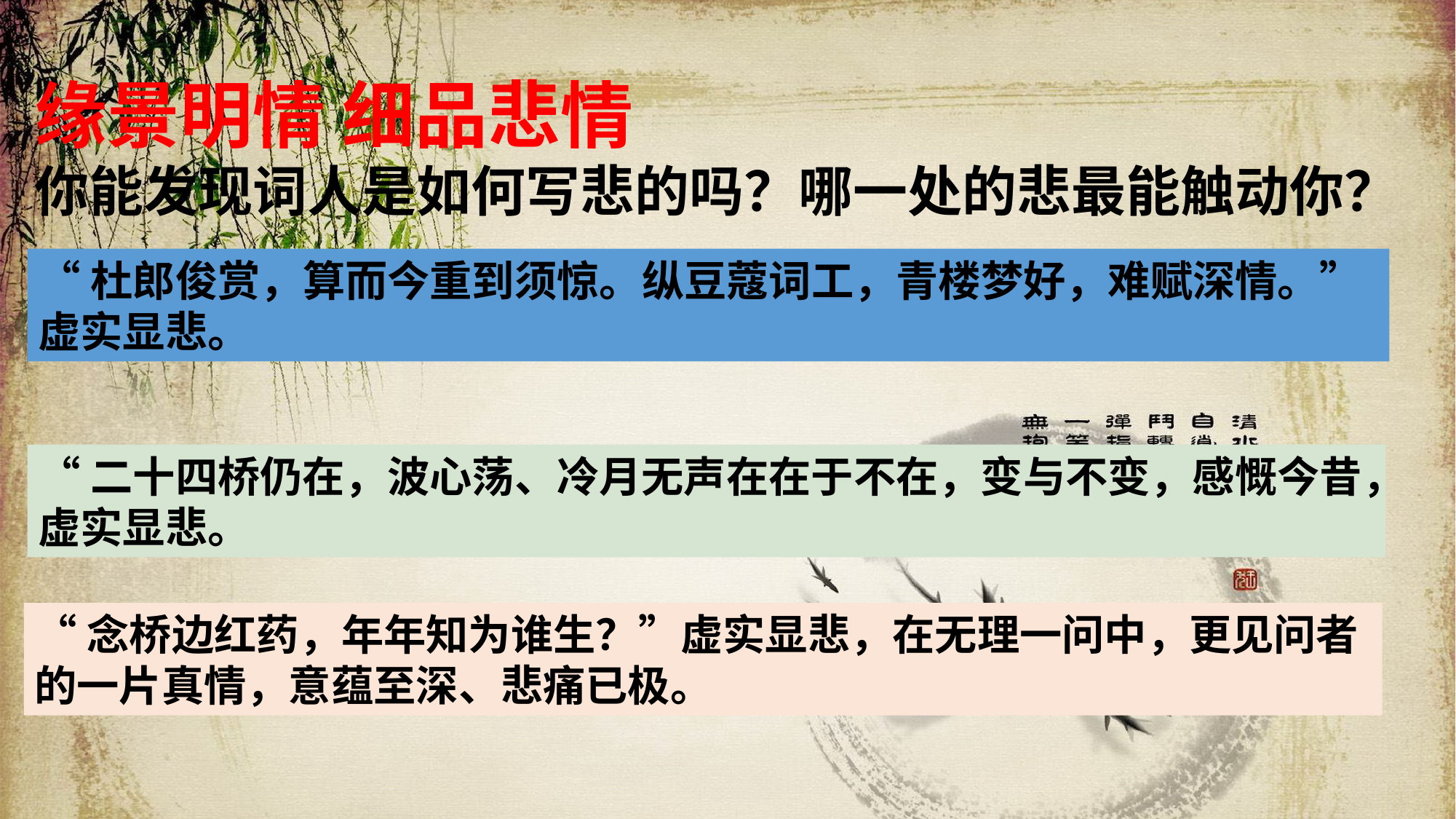

缘景明情 细品悲情
你能发现词人是如何写悲的吗？哪一处的悲最能触动你？
“杜郎俊赏，算而今重到须惊。纵豆蔻词工，青楼梦好，难赋深情。”虚实显悲。
“二十四桥仍在，波心荡、冷月无声在在于不在，变与不变，感慨今昔，虚实显悲。
“念桥边红药，年年知为谁生？”虚实显悲，在无理一问中，更见问者的一片真情，意蕴至深、悲痛已极。